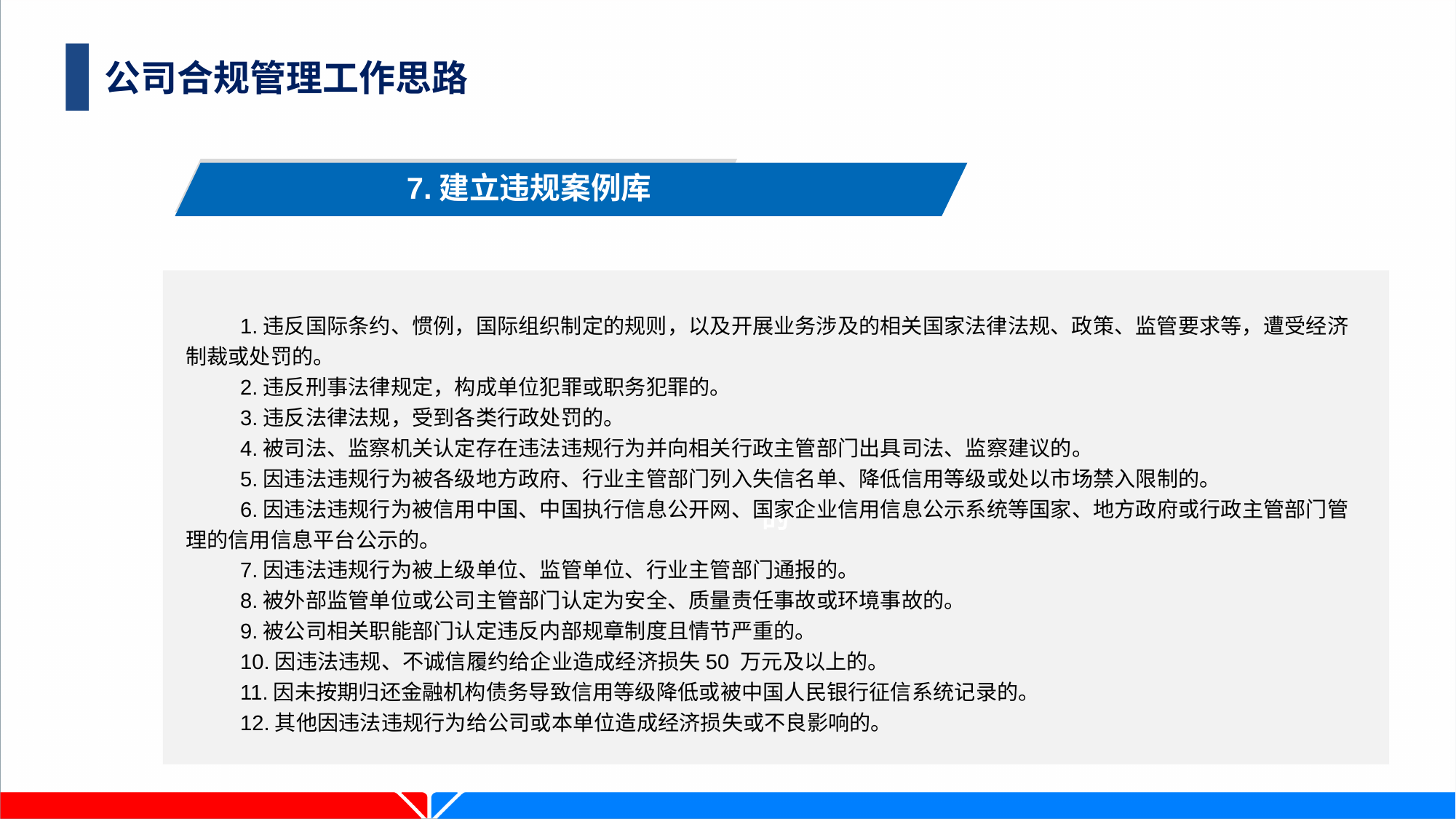

公司合规管理工作思路

7.建立违规案例库
的
1.违反国际条约、惯例，国际组织制定的规则，以及开展业务涉及的相关国家法律法规、政策、监管要求等，遭受经济制裁或处罚的。
2.违反刑事法律规定，构成单位犯罪或职务犯罪的。
3.违反法律法规，受到各类行政处罚的。
4.被司法、监察机关认定存在违法违规行为并向相关行政主管部门出具司法、监察建议的。
5.因违法违规行为被各级地方政府、行业主管部门列入失信名单、降低信用等级或处以市场禁入限制的。
6.因违法违规行为被信用中国、中国执行信息公开网、国家企业信用信息公示系统等国家、地方政府或行政主管部门管理的信用信息平台公示的。
7.因违法违规行为被上级单位、监管单位、行业主管部门通报的。
8.被外部监管单位或公司主管部门认定为安全、质量责任事故或环境事故的。
9.被公司相关职能部门认定违反内部规章制度且情节严重的。
10.因违法违规、不诚信履约给企业造成经济损失50 万元及以上的。
11.因未按期归还金融机构债务导致信用等级降低或被中国人民银行征信系统记录的。
12.其他因违法违规行为给公司或本单位造成经济损失或不良影响的。